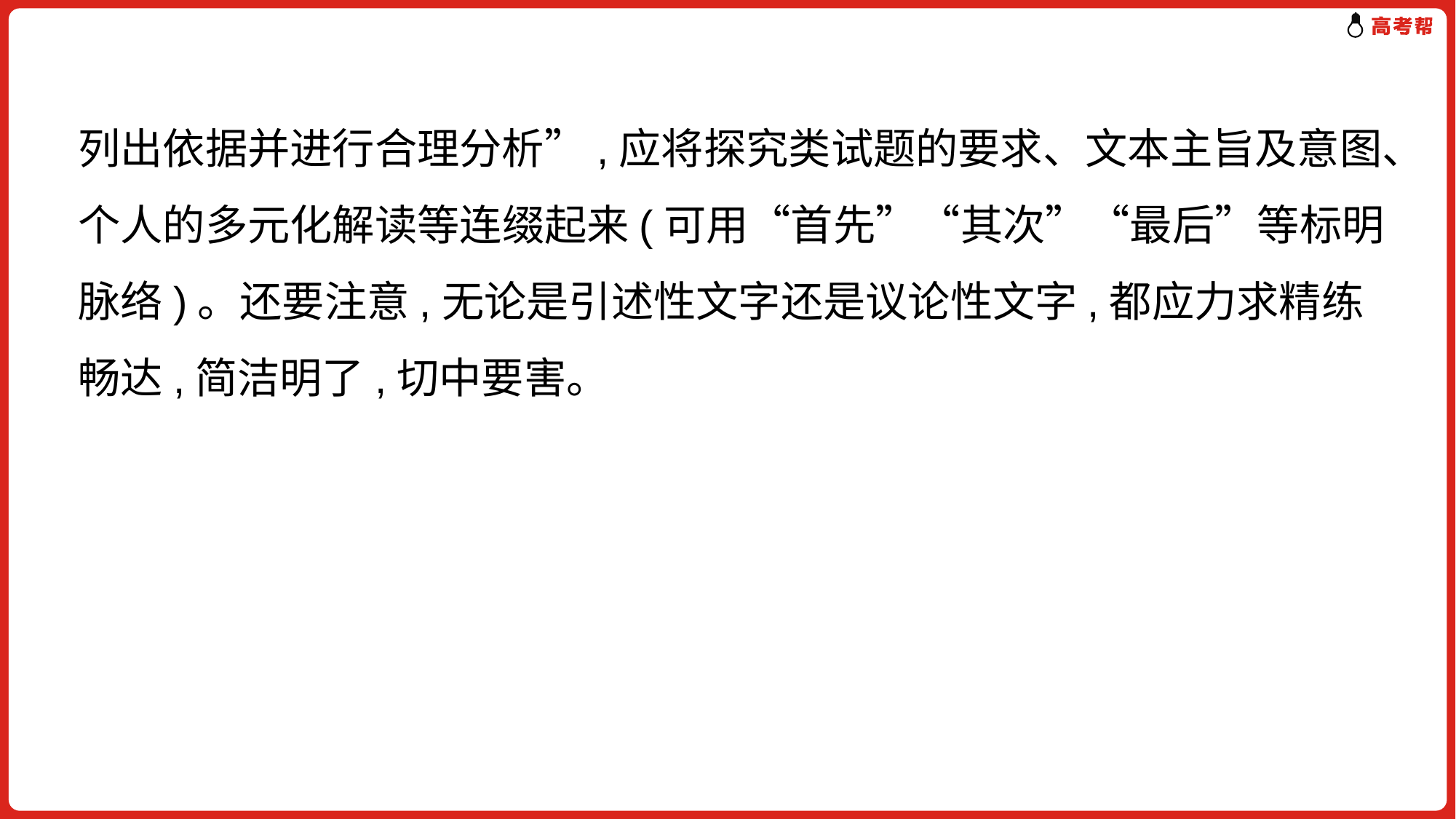

列出依据并进行合理分析”,应将探究类试题的要求、文本主旨及意图、个人的多元化解读等连缀起来(可用“首先”“其次”“最后”等标明脉络)。还要注意,无论是引述性文字还是议论性文字,都应力求精练畅达,简洁明了,切中要害。